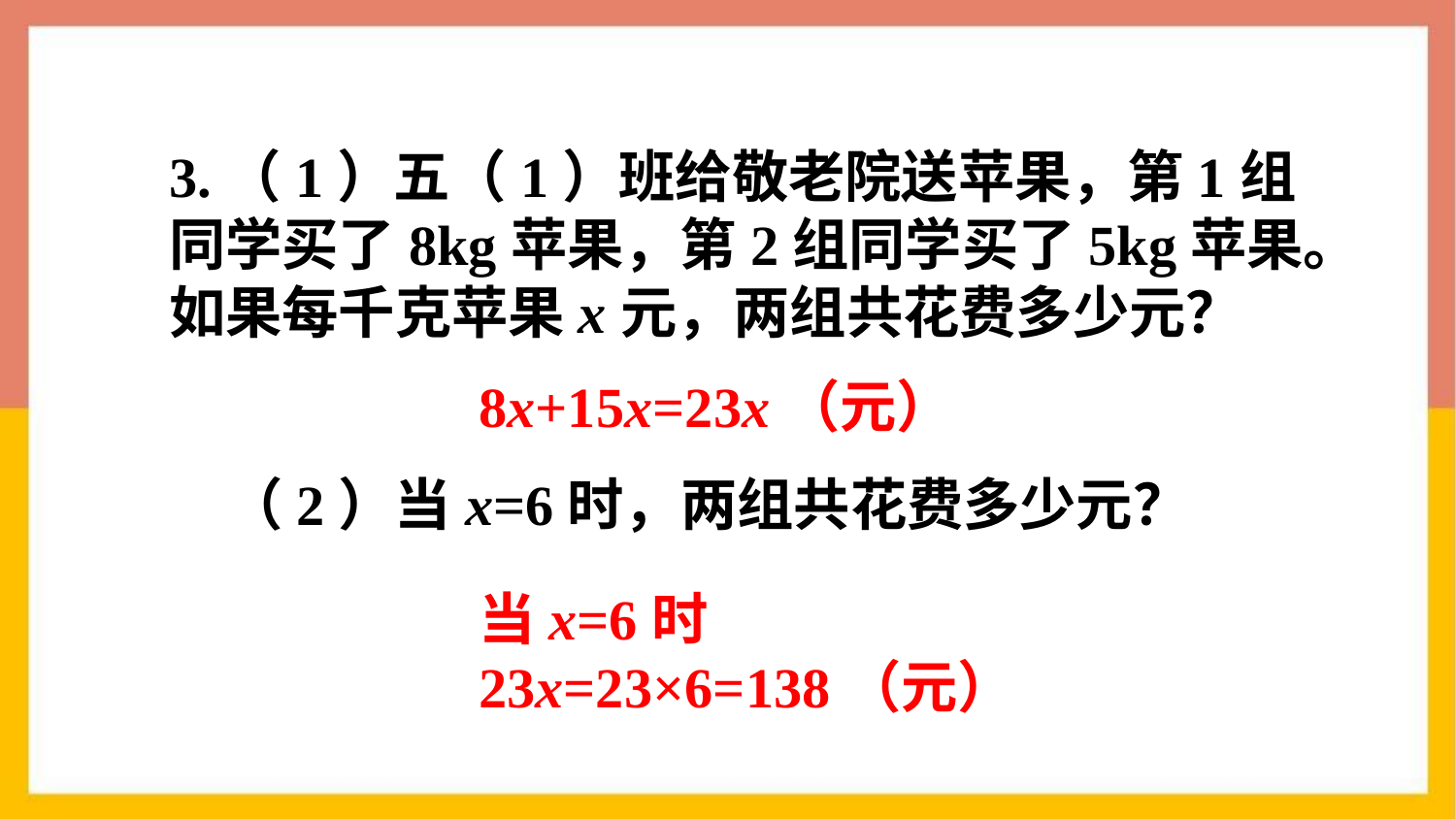

3.（1）五（1）班给敬老院送苹果，第1组同学买了8kg苹果，第2组同学买了5kg苹果。如果每千克苹果x元，两组共花费多少元？
8x+15x=23x（元）
（2）当x=6时，两组共花费多少元？
当x=6时
23x=23×6=138（元）